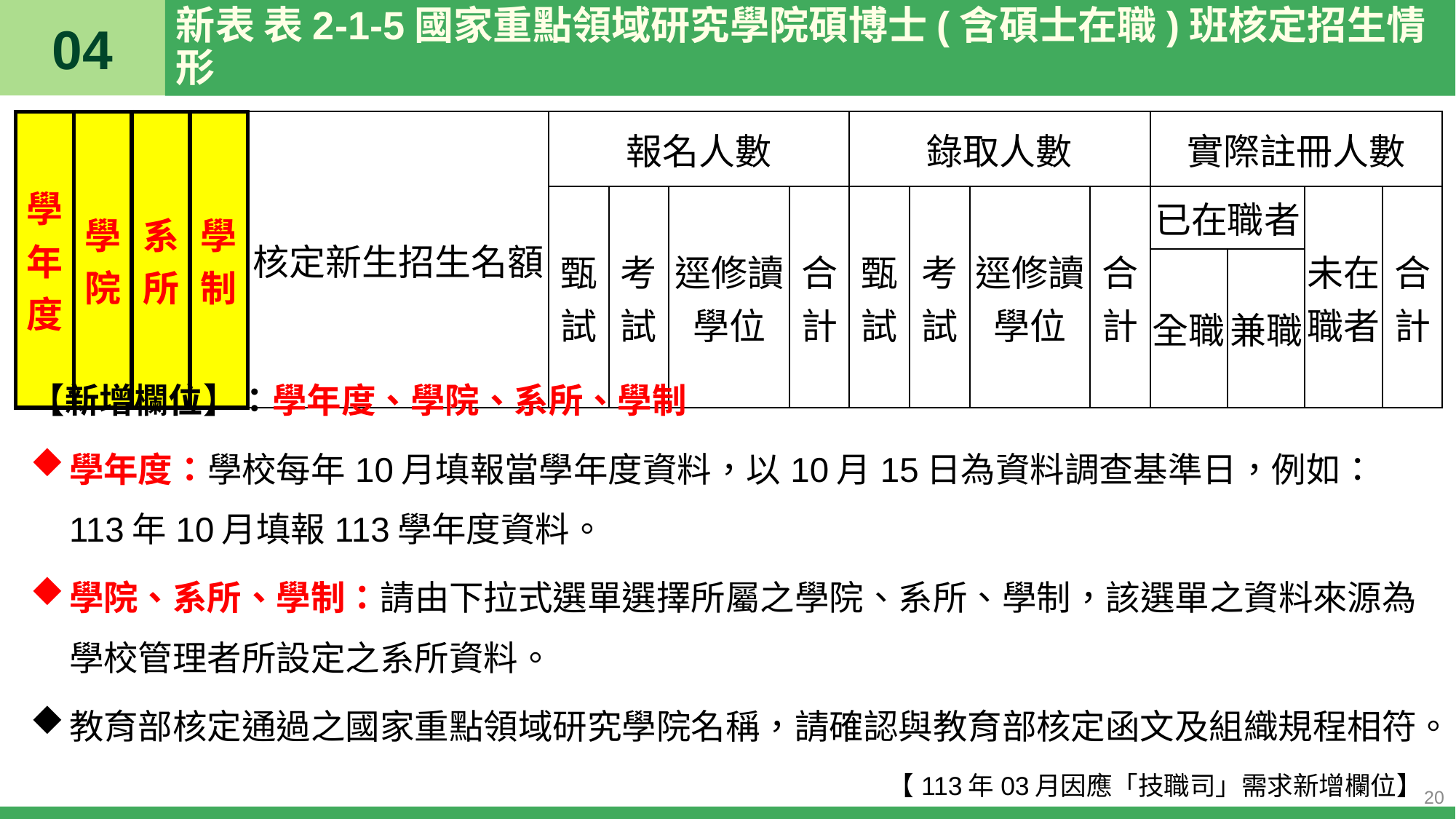

04
# 新表 表2-1-5國家重點領域研究學院碩博士(含碩士在職)班核定招生情形
| 學年度 | 學院 | 系所 | 學制 | 核定新生招生名額 | 報名人數 |  |  |  | 錄取人數 |  |  |  | 實際註冊人數 |  |  |  |
| --- | --- | --- | --- | --- | --- | --- | --- | --- | --- | --- | --- | --- | --- | --- | --- | --- |
|  |  |  |  |  | 甄試 | 考試 | 逕修讀學位 | 合計 | 甄試 | 考試 | 逕修讀學位 | 合計 | 已在職者 |  | 未在職者 | 合計 |
|  |  |  |  |  |  |  |  |  |  |  |  |  | 全職 | 兼職 |  |  |
【新增欄位】：學年度、學院、系所、學制
學年度：學校每年10月填報當學年度資料，以10月15日為資料調查基準日，例如：113年10月填報113學年度資料。
學院、系所、學制：請由下拉式選單選擇所屬之學院、系所、學制，該選單之資料來源為學校管理者所設定之系所資料。
教育部核定通過之國家重點領域研究學院名稱，請確認與教育部核定函文及組織規程相符。
【113年03月因應「技職司」需求新增欄位】

20